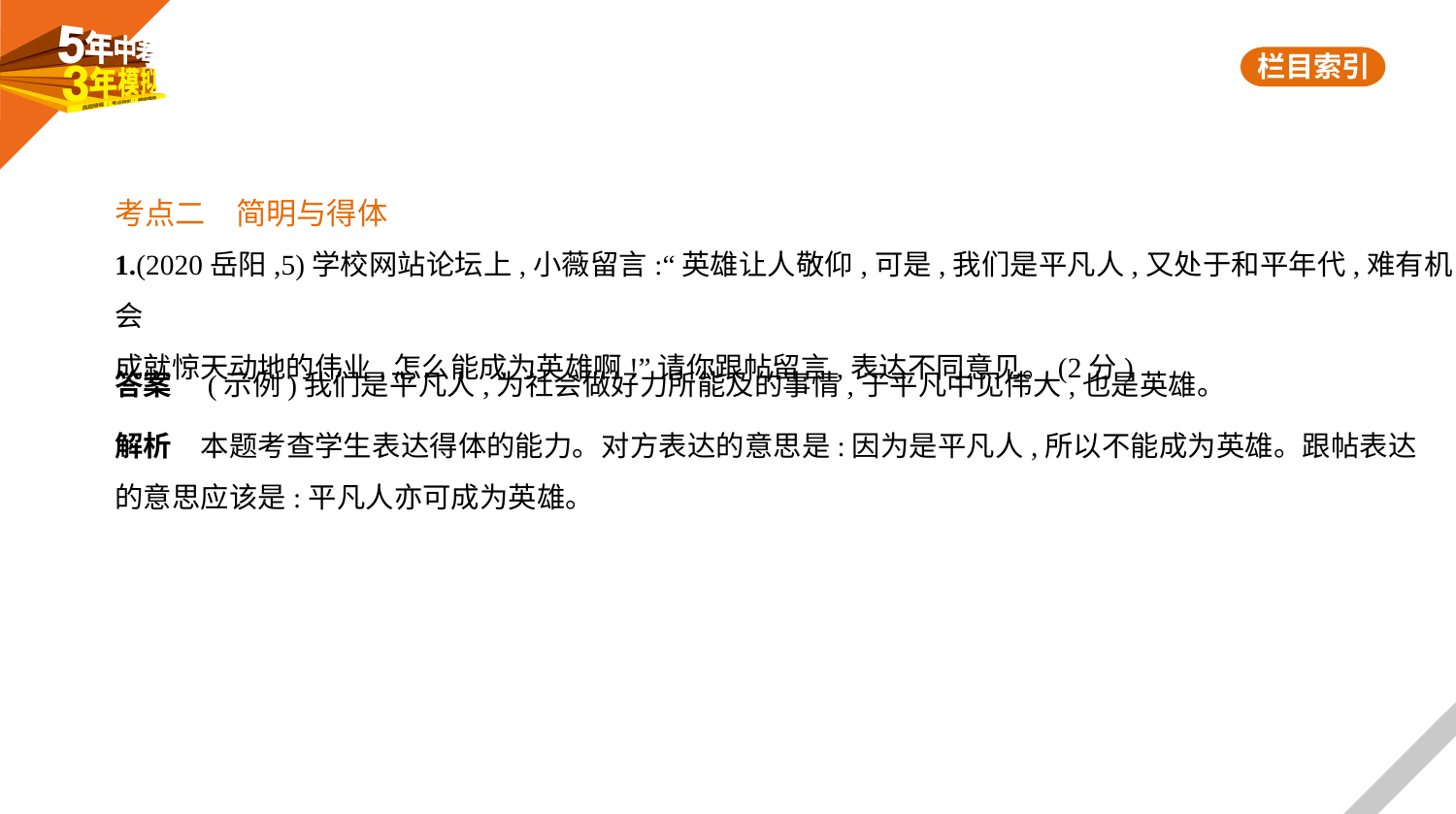

考点二　简明与得体
1.(2020岳阳,5)学校网站论坛上,小薇留言:“英雄让人敬仰,可是,我们是平凡人,又处于和平年代,难有机会
成就惊天动地的伟业,怎么能成为英雄啊!”请你跟帖留言,表达不同意见。(2分)
答案　(示例)我们是平凡人,为社会做好力所能及的事情,于平凡中见伟大,也是英雄。
解析　本题考查学生表达得体的能力。对方表达的意思是:因为是平凡人,所以不能成为英雄。跟帖表达
的意思应该是:平凡人亦可成为英雄。